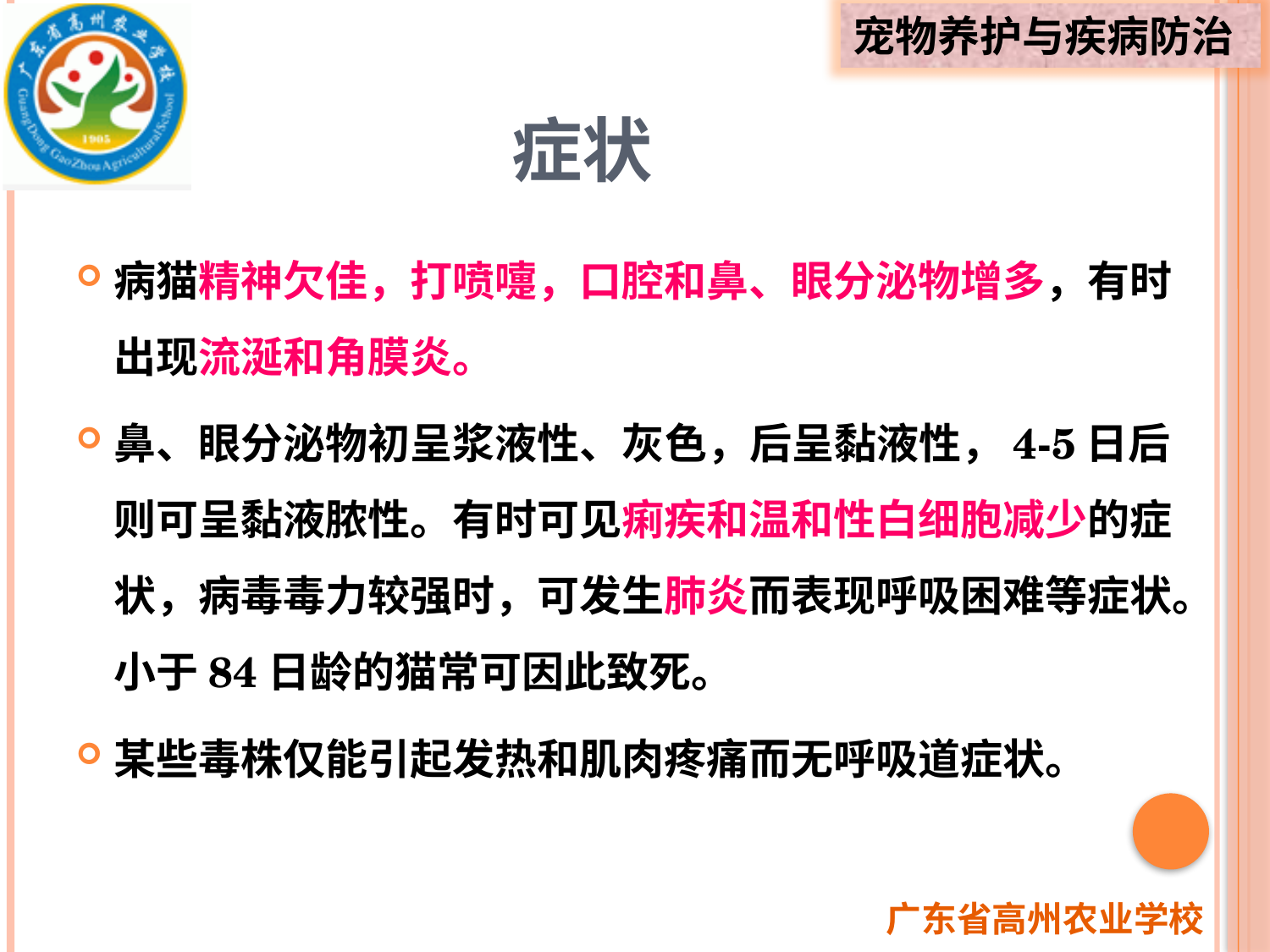

# 症状
病猫精神欠佳，打喷嚏，口腔和鼻、眼分泌物增多，有时出现流涎和角膜炎。
鼻、眼分泌物初呈浆液性、灰色，后呈黏液性，4-5日后则可呈黏液脓性。有时可见痢疾和温和性白细胞减少的症状，病毒毒力较强时，可发生肺炎而表现呼吸困难等症状。小于84日龄的猫常可因此致死。
某些毒株仅能引起发热和肌肉疼痛而无呼吸道症状。